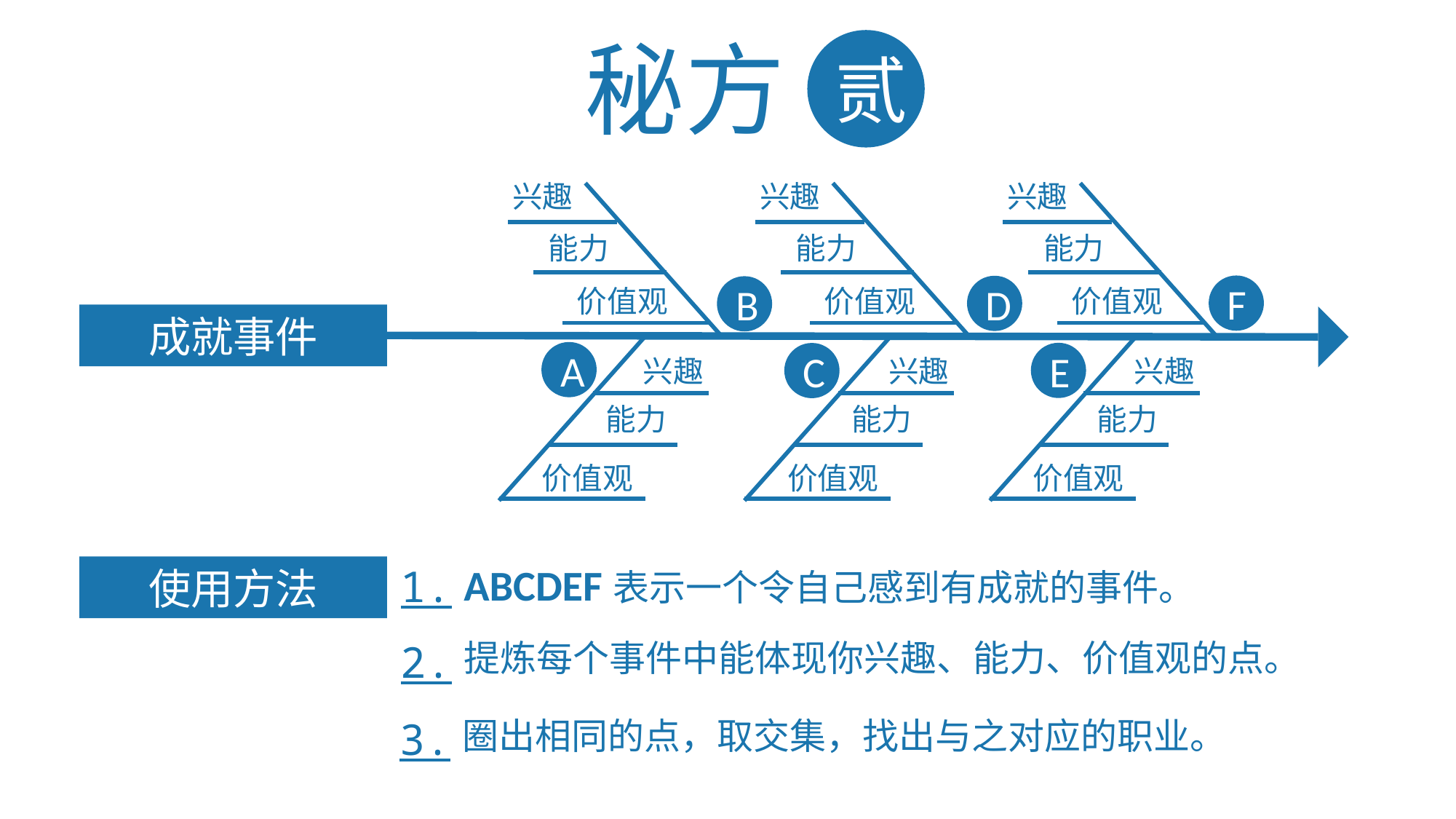

秘方
贰
兴趣
兴趣
兴趣
能力
能力
能力
F
D
B
价值观
价值观
价值观
成就事件

A
E
C
兴趣
兴趣
兴趣
能力
能力
能力
价值观
价值观
价值观
ABCDEF表示一个令自己感到有成就的事件。
1.
使用方法
2.
提炼每个事件中能体现你兴趣、能力、价值观的点。
3.
圈出相同的点，取交集，找出与之对应的职业。